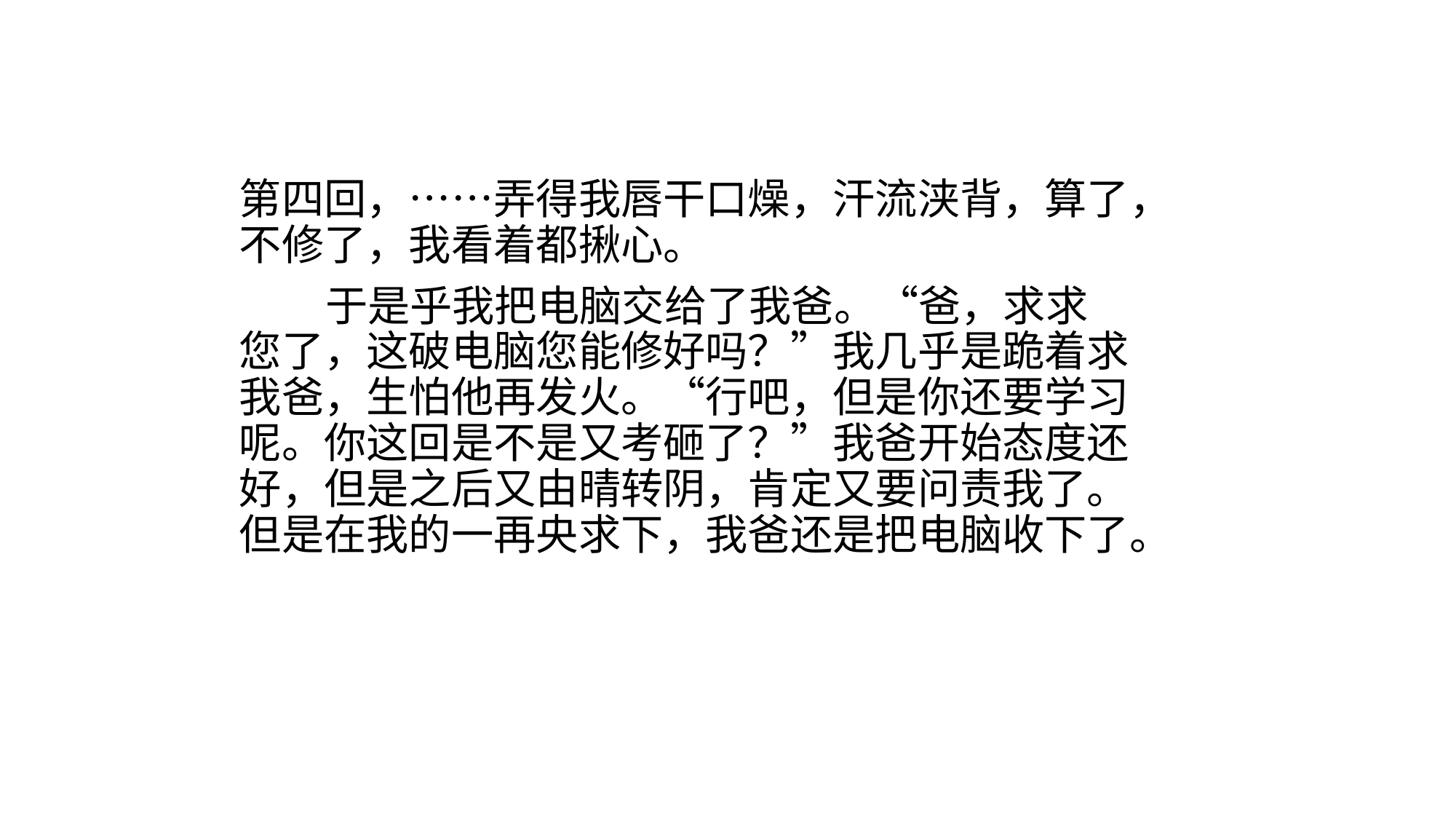

第四回，……弄得我唇干口燥，汗流浃背，算了，不修了，我看着都揪心。
        于是乎我把电脑交给了我爸。“爸，求求您了，这破电脑您能修好吗？”我几乎是跪着求我爸，生怕他再发火。“行吧，但是你还要学习呢。你这回是不是又考砸了？”我爸开始态度还好，但是之后又由晴转阴，肯定又要问责我了。但是在我的一再央求下，我爸还是把电脑收下了。